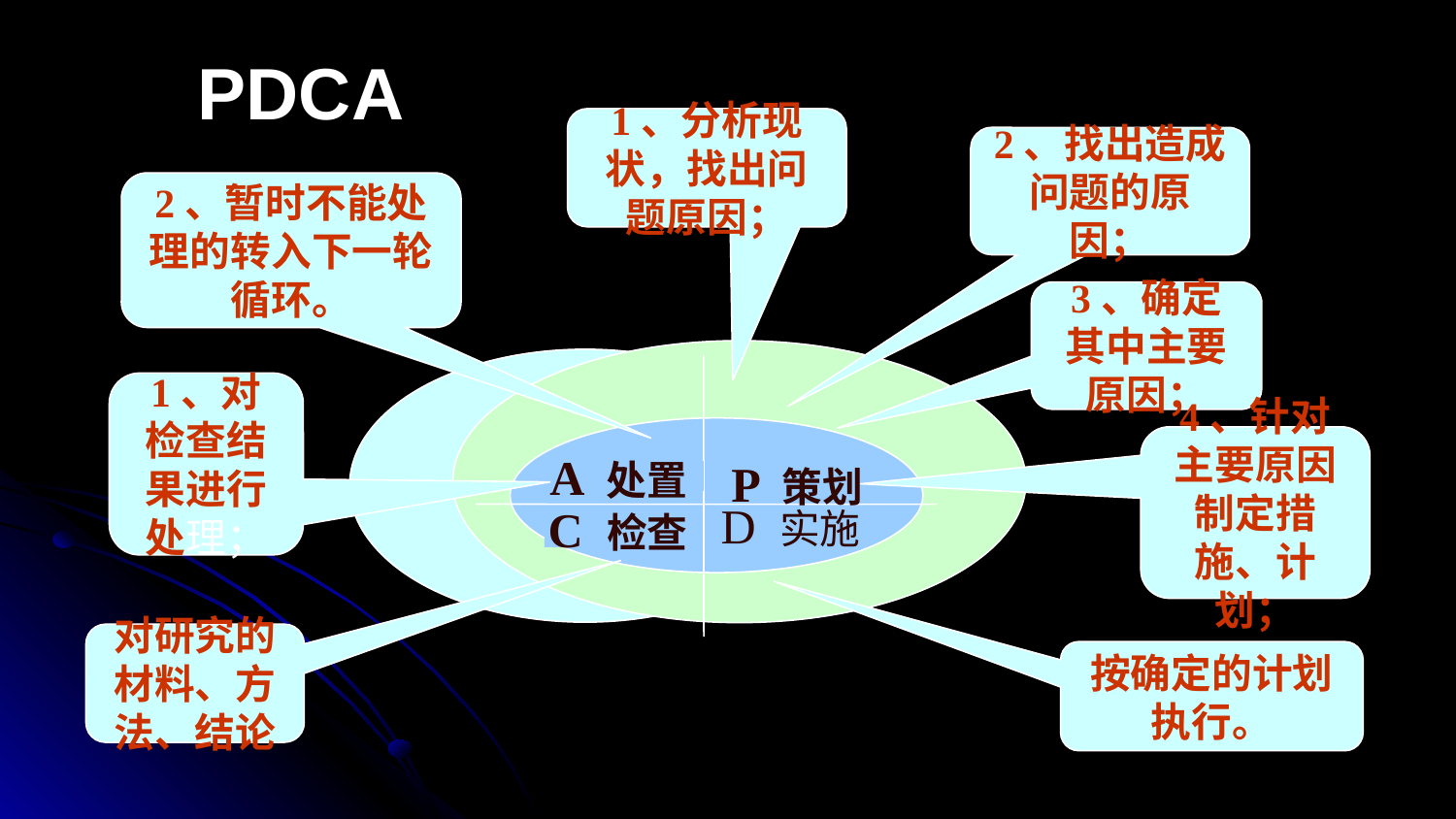

PDCA
1、分析现状，找出问题原因；
2、找出造成问题的原因；
2、暂时不能处理的转入下一轮循环。
3、确定其中主要原因；

1、对检查结果进行处理；

4、针对主要原因制定措施、计划；
A 处置
P 策划

C 检查
D 实施
对研究的材料、方法、结论
按确定的计划执行。